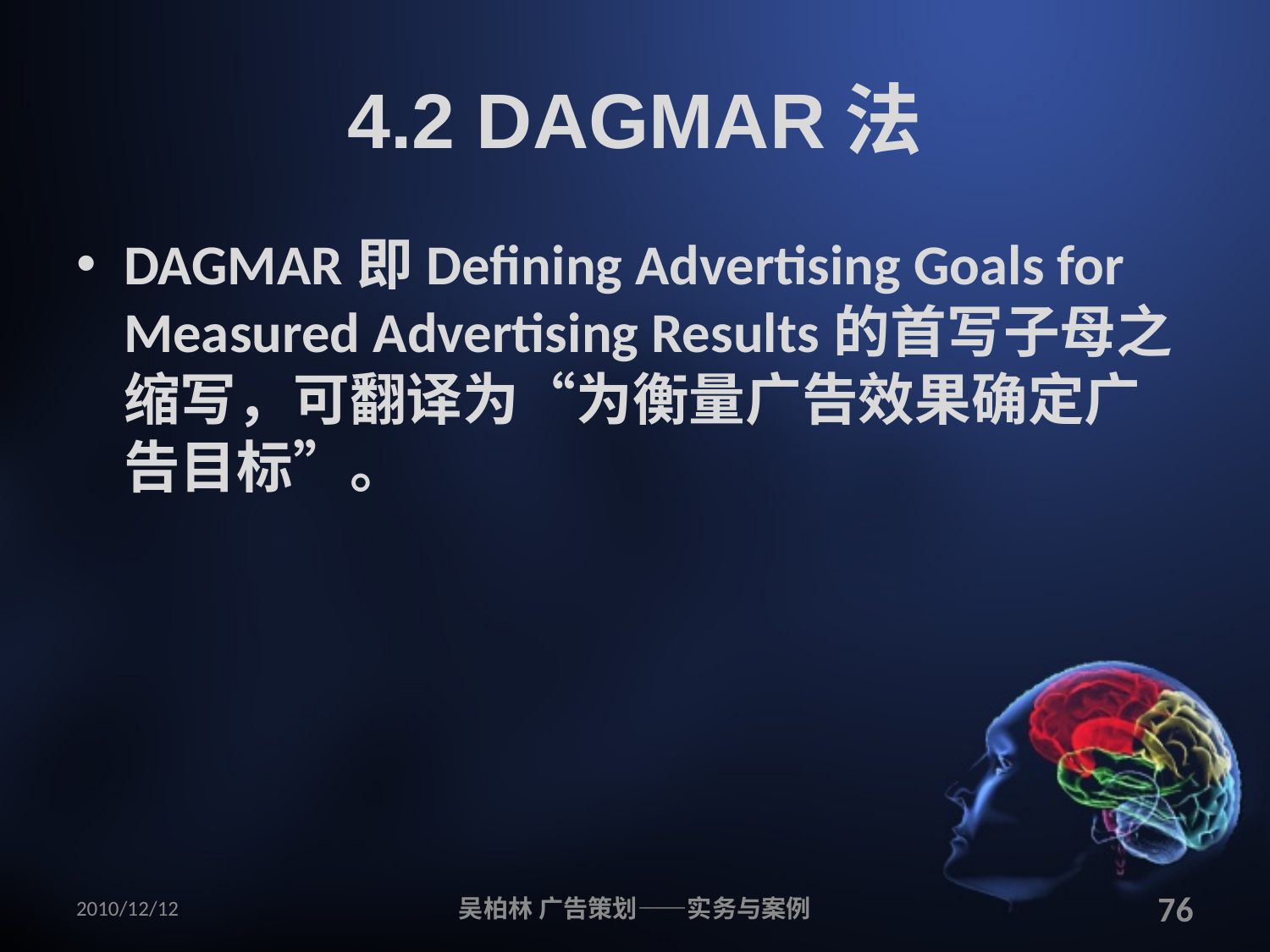

# 4.2 DAGMAR法
DAGMAR即Defining Advertising Goals for Measured Advertising Results的首写子母之缩写，可翻译为“为衡量广告效果确定广告目标”。

2010/12/12
吴柏林 广告策划——实务与案例
76